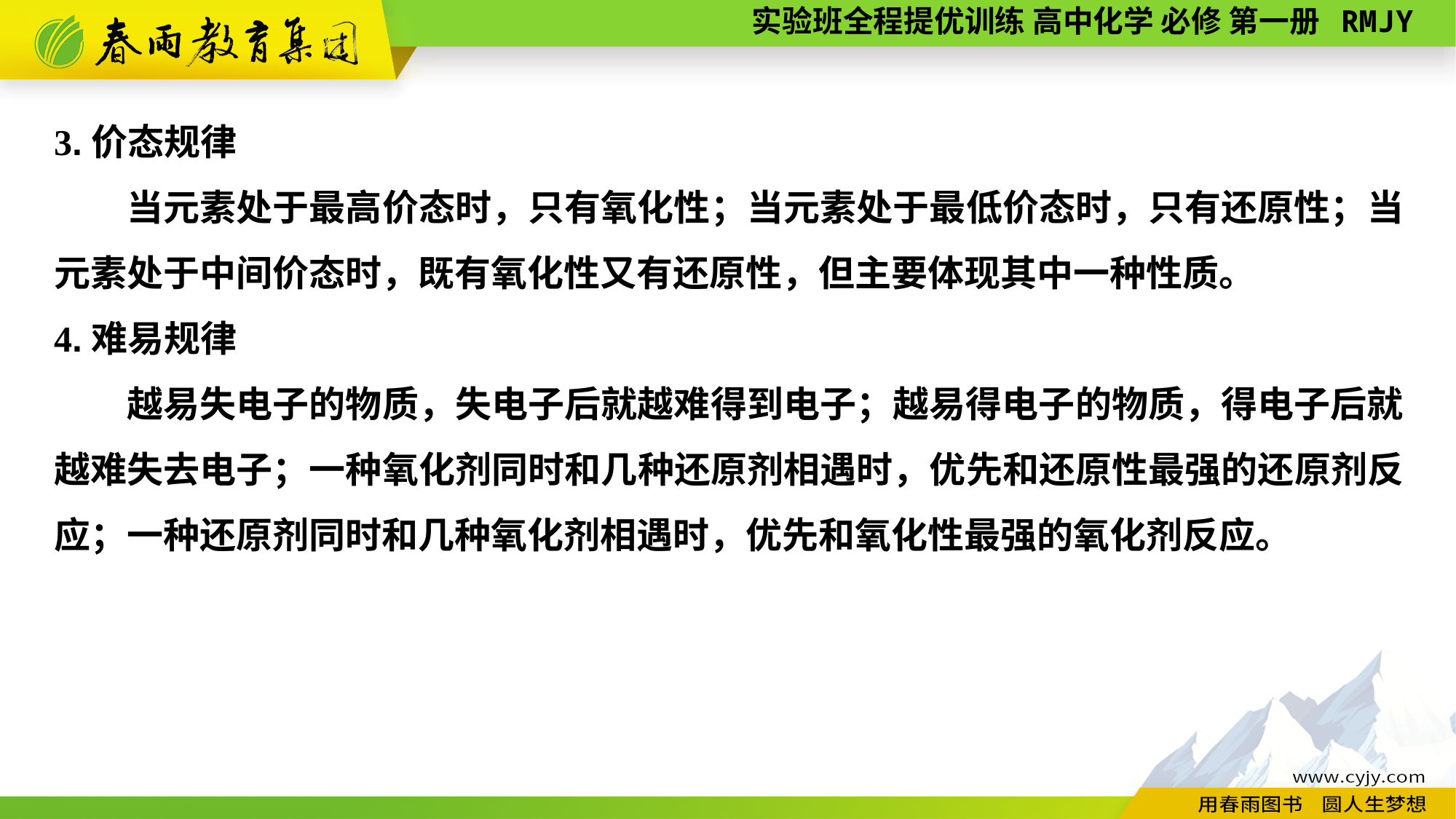

3.价态规律
　　当元素处于最高价态时，只有氧化性；当元素处于最低价态时，只有还原性；当元素处于中间价态时，既有氧化性又有还原性，但主要体现其中一种性质。
4.难易规律
　　越易失电子的物质，失电子后就越难得到电子；越易得电子的物质，得电子后就越难失去电子；一种氧化剂同时和几种还原剂相遇时，优先和还原性最强的还原剂反应；一种还原剂同时和几种氧化剂相遇时，优先和氧化性最强的氧化剂反应。